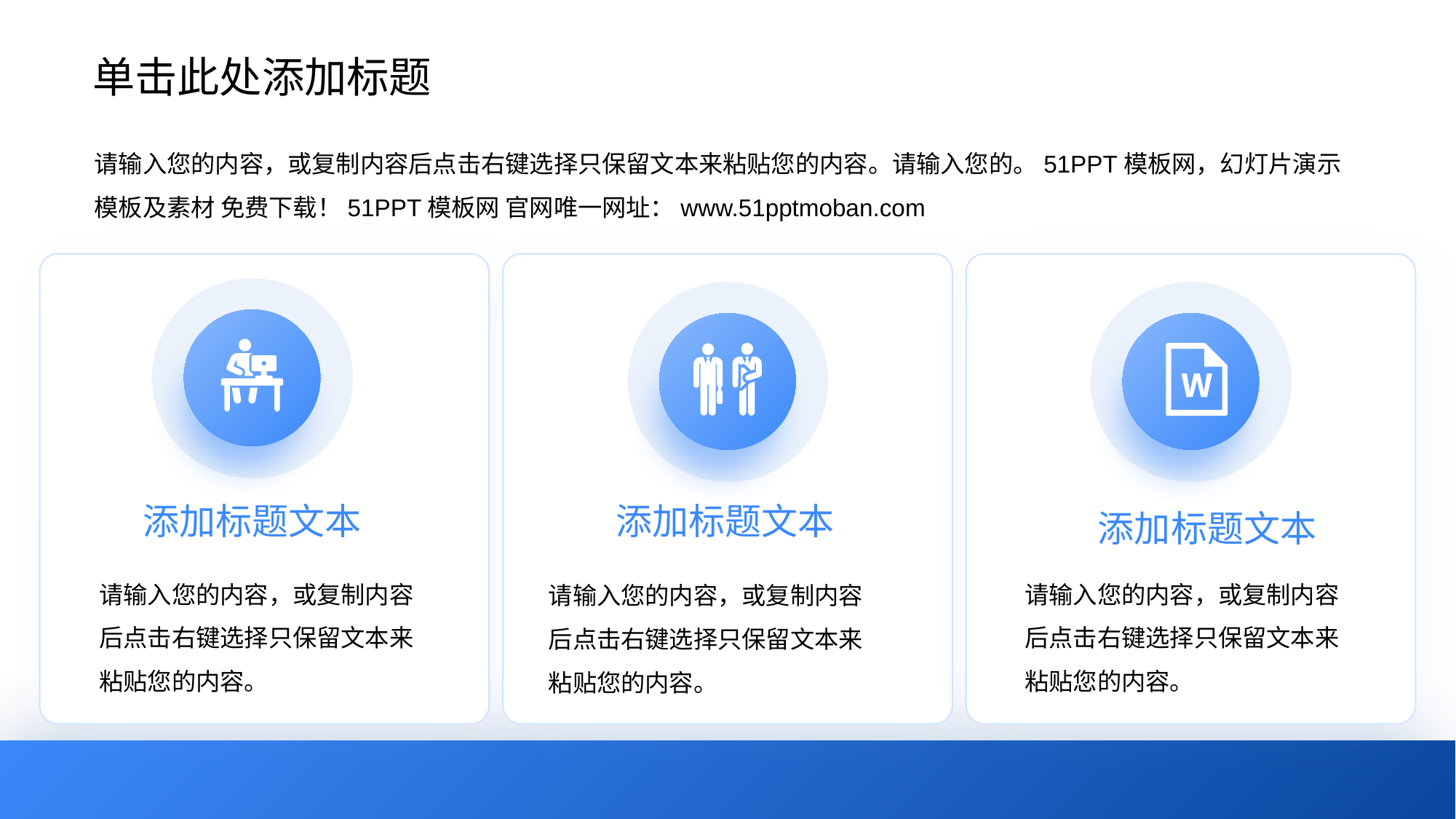

单击此处添加标题
请输入您的内容，或复制内容后点击右键选择只保留文本来粘贴您的内容。请输入您的。51PPT模板网，幻灯片演示模板及素材 免费下载！51PPT模板网 官网唯一网址：www.51pptmoban.com

添加标题文本
添加标题文本
添加标题文本
请输入您的内容，或复制内容后点击右键选择只保留文本来粘贴您的内容。
请输入您的内容，或复制内容后点击右键选择只保留文本来粘贴您的内容。
请输入您的内容，或复制内容后点击右键选择只保留文本来粘贴您的内容。